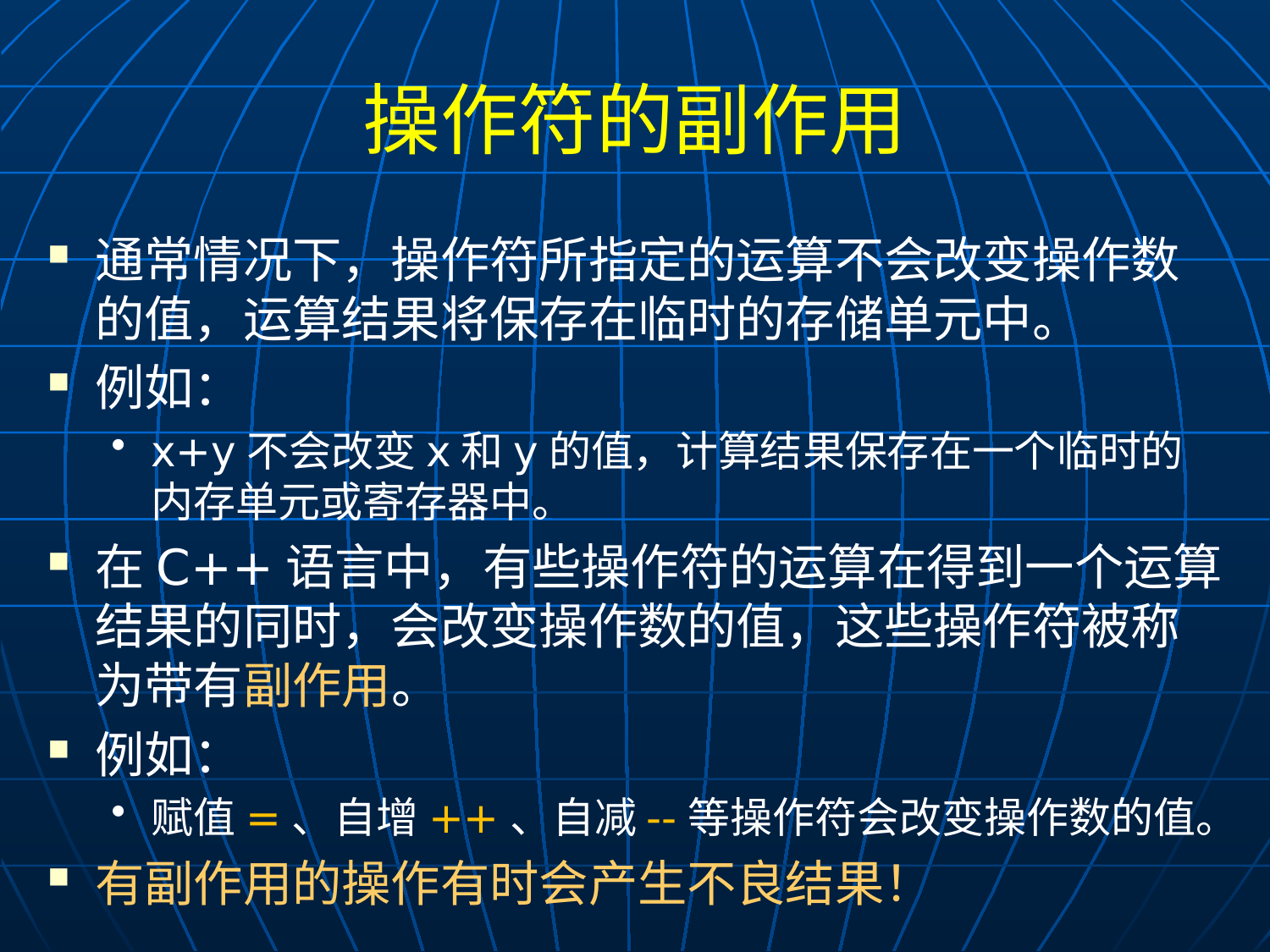

# 操作符的副作用
通常情况下，操作符所指定的运算不会改变操作数的值，运算结果将保存在临时的存储单元中。
例如：
x+y不会改变x和y的值，计算结果保存在一个临时的内存单元或寄存器中。
在C++语言中，有些操作符的运算在得到一个运算结果的同时，会改变操作数的值，这些操作符被称为带有副作用。
例如：
赋值=、自增++、自减--等操作符会改变操作数的值。
有副作用的操作有时会产生不良结果！